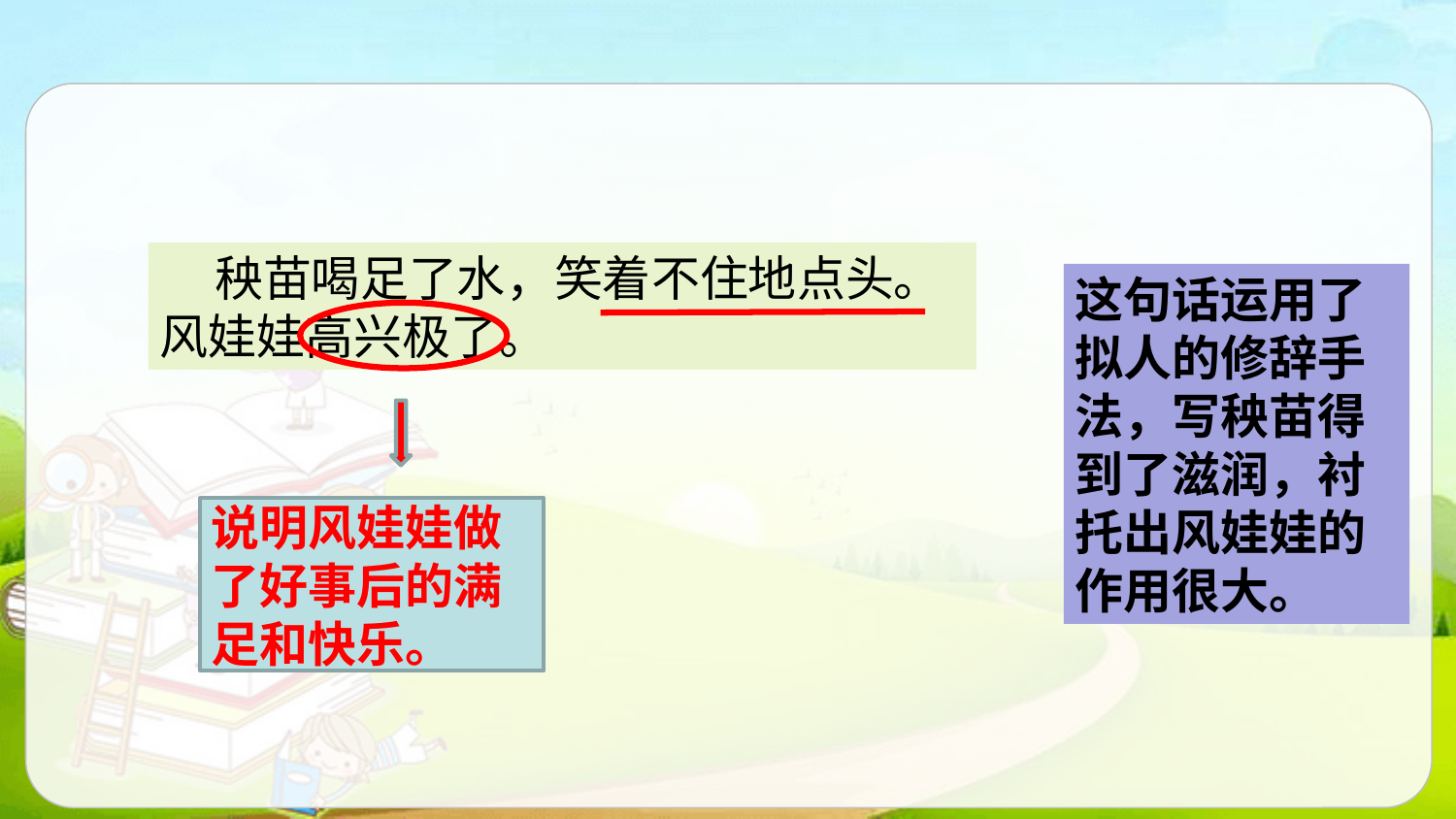

秧苗喝足了水，笑着不住地点头。风娃娃高兴极了。
这句话运用了拟人的修辞手法，写秧苗得到了滋润，衬托出风娃娃的作用很大。

说明风娃娃做了好事后的满足和快乐。